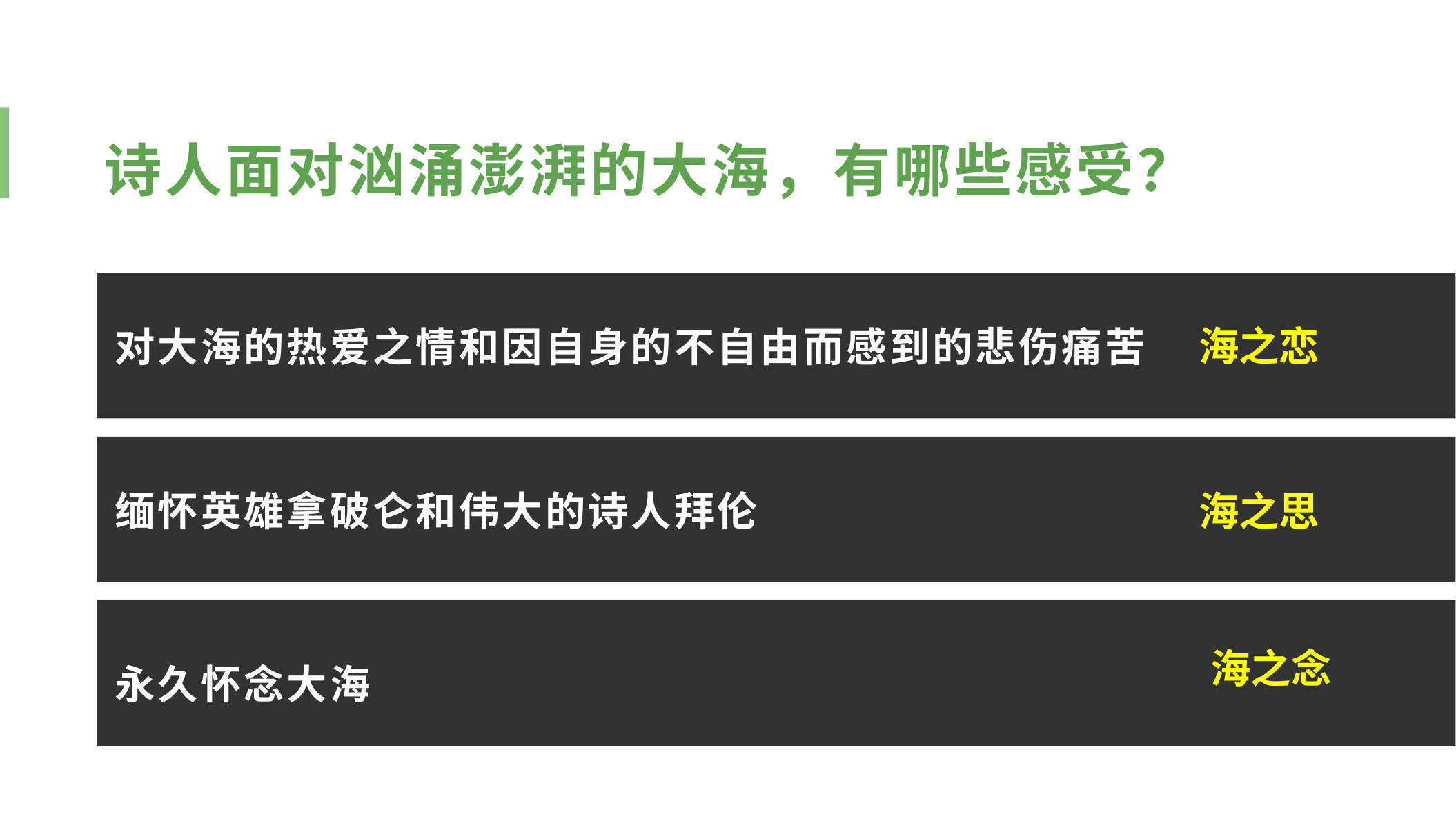

诗人面对汹涌澎湃的大海，有哪些感受？

对大海的热爱之情和因自身的不自由而感到的悲伤痛苦
海之恋

缅怀英雄拿破仑和伟大的诗人拜伦
海之思

海之念
永久怀念大海